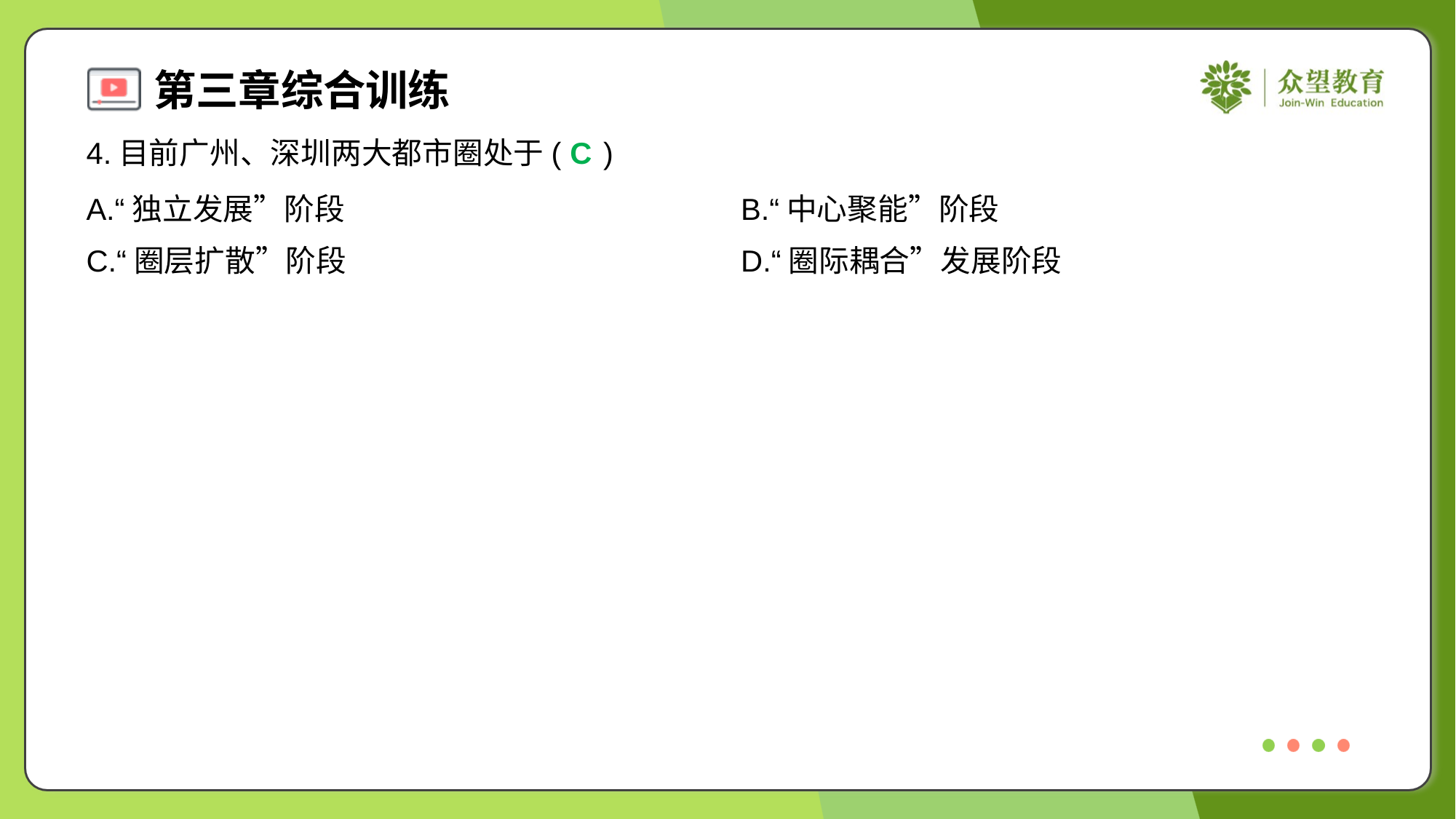

4.目前广州、深圳两大都市圈处于(     )
C
A.“独立发展”阶段	B.“中心聚能”阶段
C.“圈层扩散”阶段	D.“圈际耦合”发展阶段